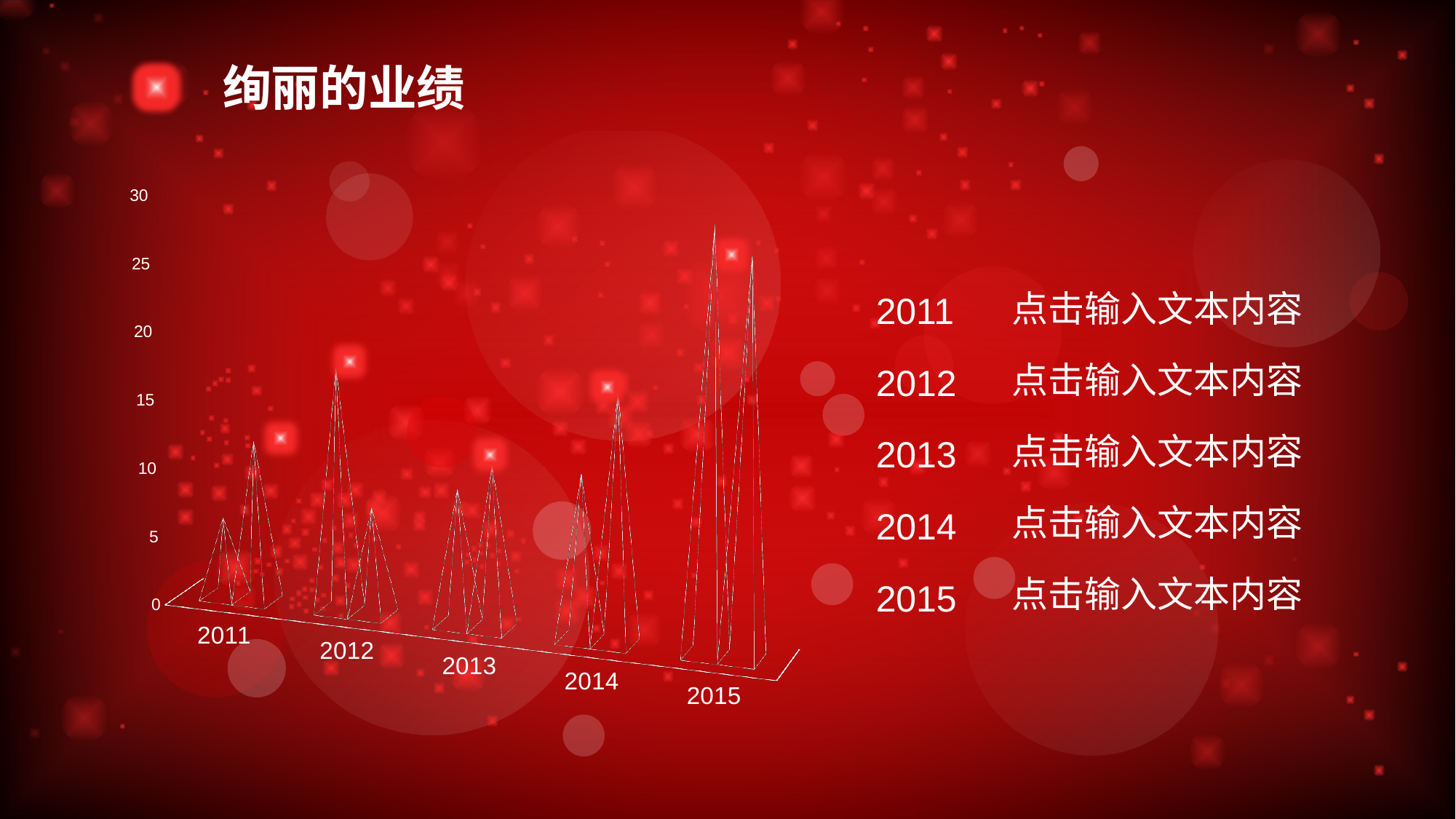

绚丽的业绩

[unsupported chart]

点击输入文本内容
2011
点击输入文本内容
2012

点击输入文本内容
2013

点击输入文本内容
2014
点击输入文本内容
2015